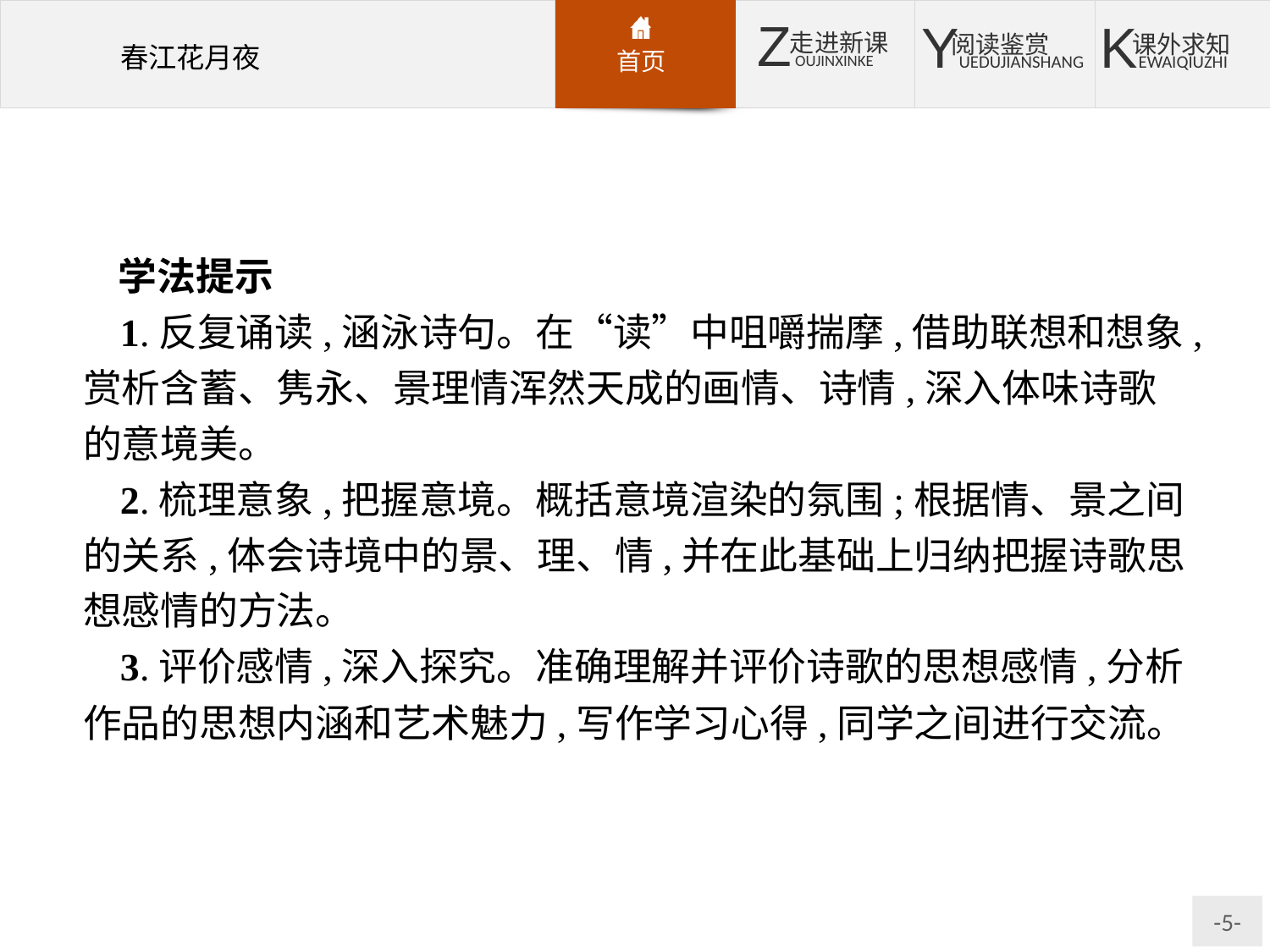

学法提示
1.反复诵读,涵泳诗句。在“读”中咀嚼揣摩,借助联想和想象,赏析含蓄、隽永、景理情浑然天成的画情、诗情,深入体味诗歌的意境美。
2.梳理意象,把握意境。概括意境渲染的氛围;根据情、景之间的关系,体会诗境中的景、理、情,并在此基础上归纳把握诗歌思想感情的方法。
3.评价感情,深入探究。准确理解并评价诗歌的思想感情,分析作品的思想内涵和艺术魅力,写作学习心得,同学之间进行交流。